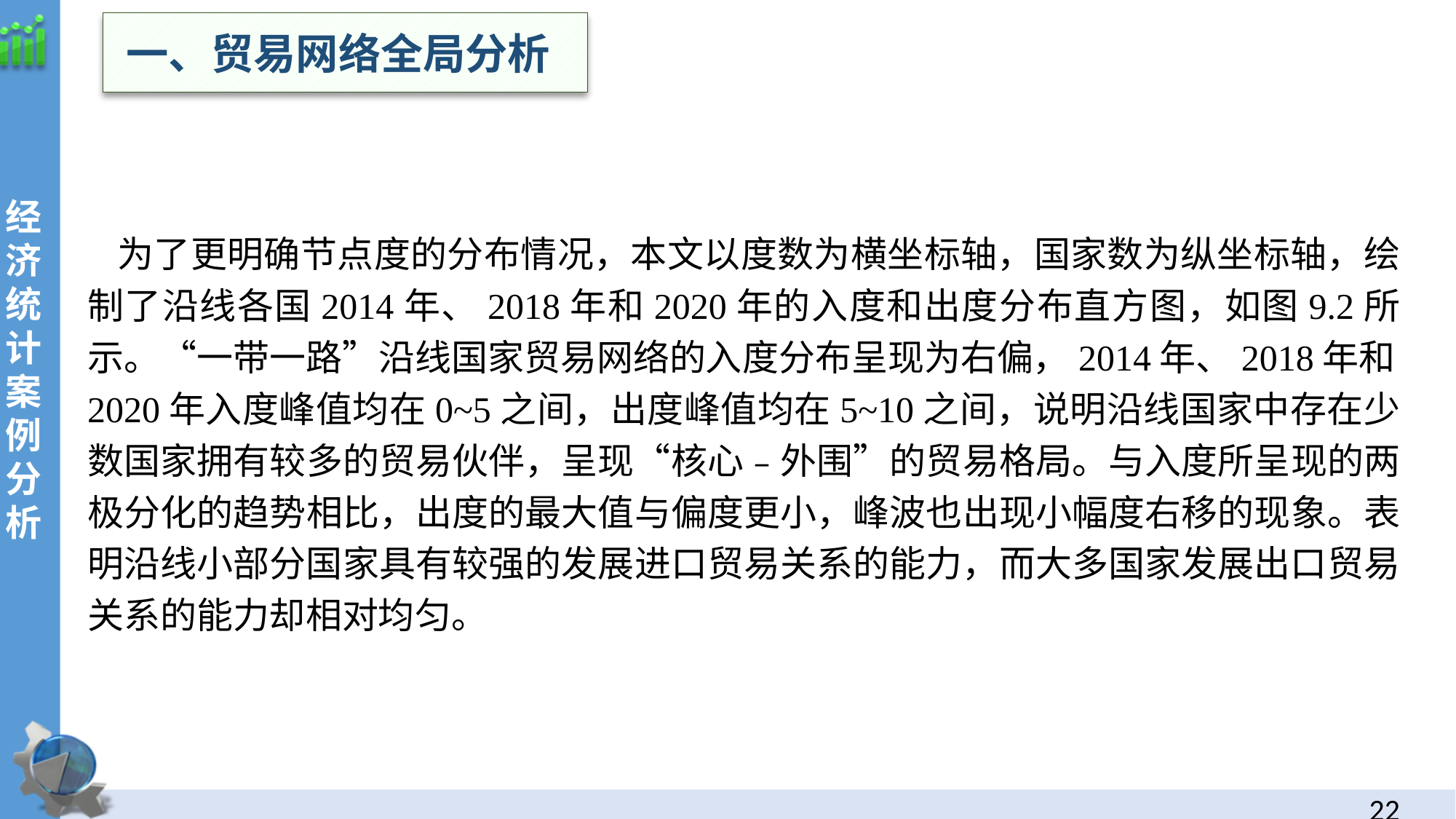

一、贸易网络全局分析
经
济统计案例分析

为了更明确节点度的分布情况，本文以度数为横坐标轴，国家数为纵坐标轴，绘制了沿线各国2014年、2018年和2020年的入度和出度分布直方图，如图9.2所示。“一带一路”沿线国家贸易网络的入度分布呈现为右偏，2014年、2018年和2020年入度峰值均在0~5之间，出度峰值均在5~10之间，说明沿线国家中存在少数国家拥有较多的贸易伙伴，呈现“核心﹣外围”的贸易格局。与入度所呈现的两极分化的趋势相比，出度的最大值与偏度更小，峰波也出现小幅度右移的现象。表明沿线小部分国家具有较强的发展进口贸易关系的能力，而大多国家发展出口贸易关系的能力却相对均匀。
22